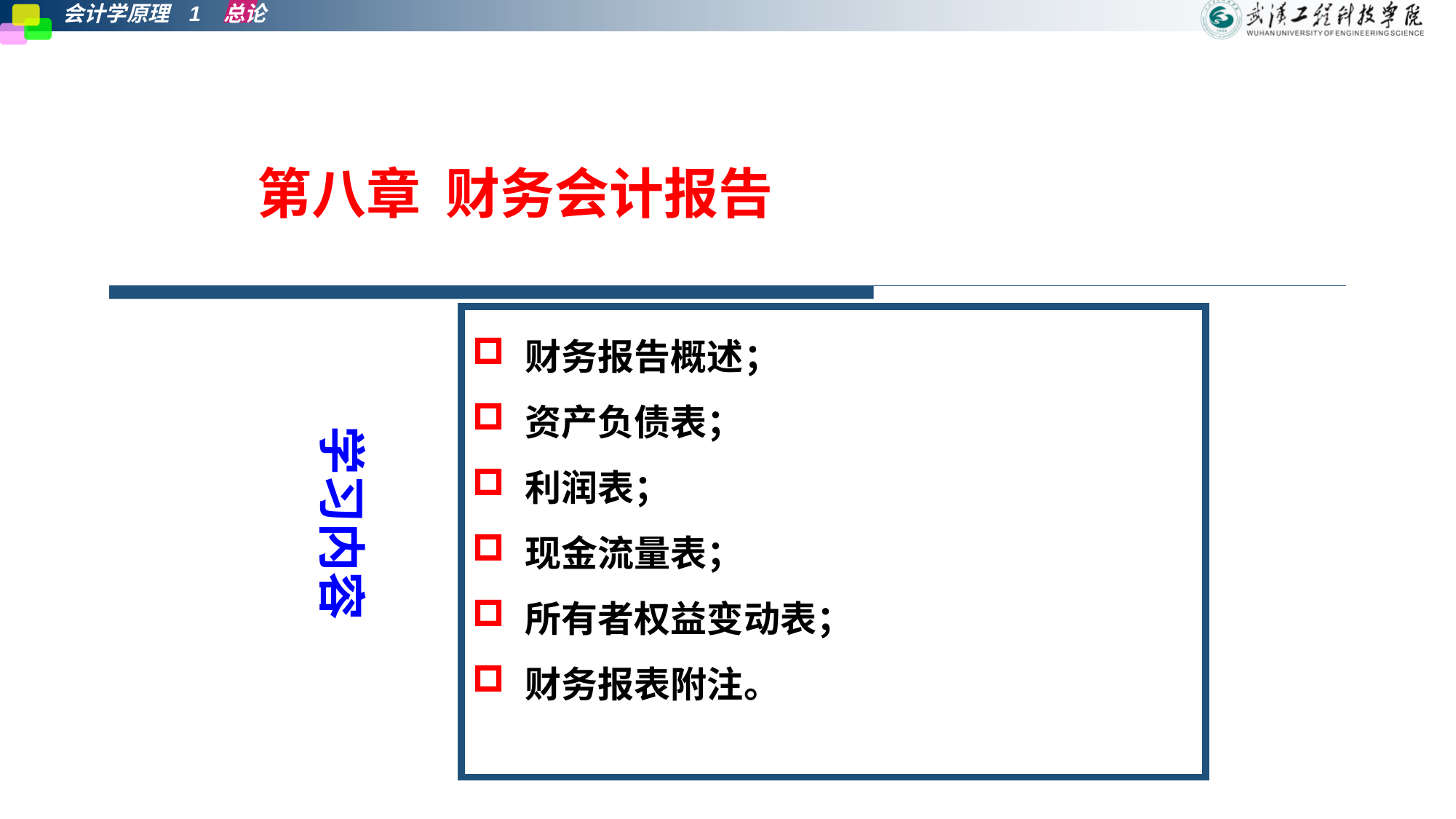

第八章  财务会计报告
财务报告概述；
资产负债表；
利润表；
现金流量表；
所有者权益变动表；
财务报表附注。

学习内容